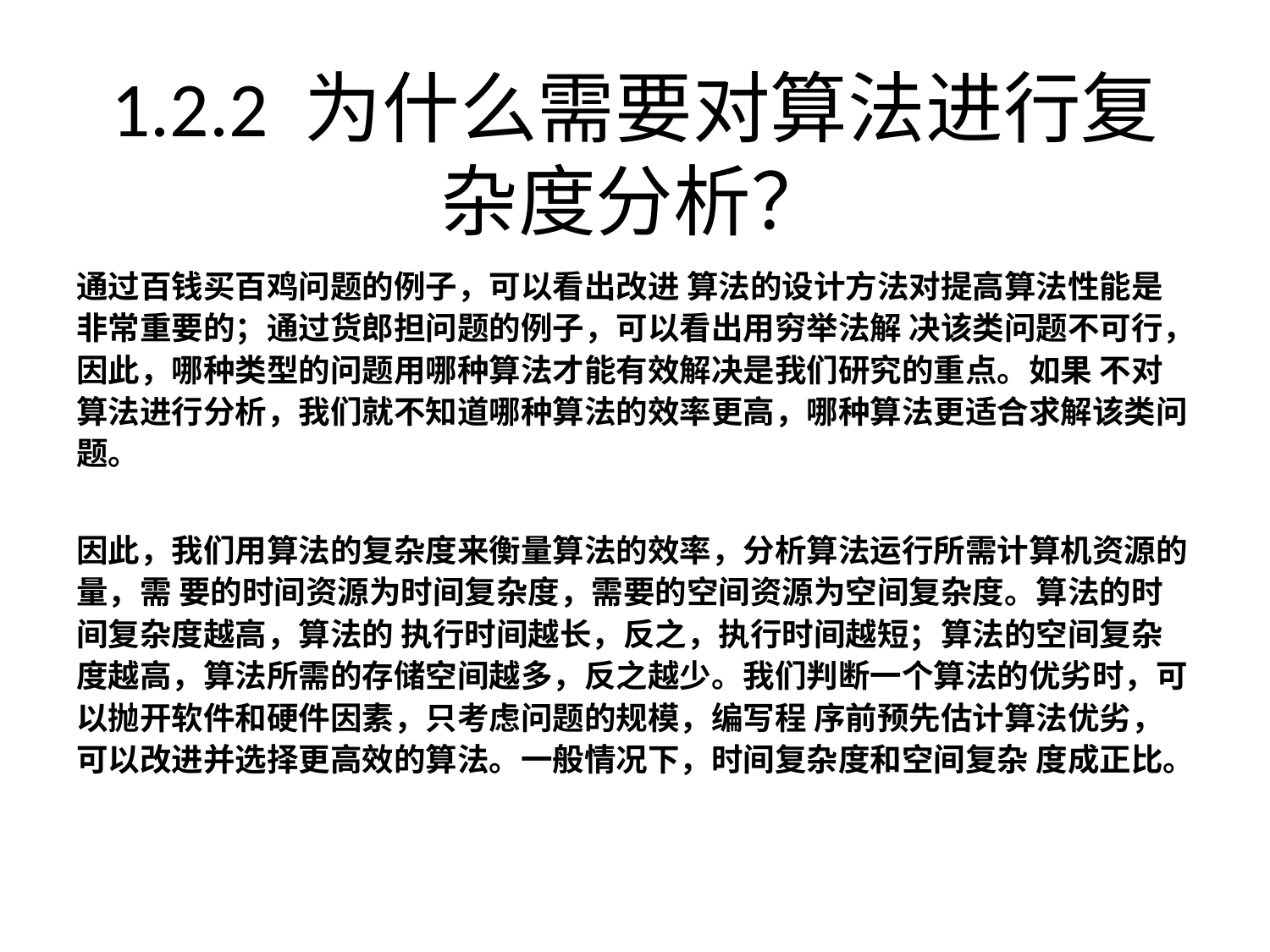

# 1.2.2 为什么需要对算法进行复杂度分析？
通过百钱买百鸡问题的例子，可以看出改进 算法的设计方法对提高算法性能是非常重要的；通过货郎担问题的例子，可以看出用穷举法解 决该类问题不可行，因此，哪种类型的问题用哪种算法才能有效解决是我们研究的重点。如果 不对算法进行分析，我们就不知道哪种算法的效率更高，哪种算法更适合求解该类问题。

因此，我们用算法的复杂度来衡量算法的效率，分析算法运行所需计算机资源的量，需 要的时间资源为时间复杂度，需要的空间资源为空间复杂度。算法的时间复杂度越高，算法的 执行时间越长，反之，执行时间越短；算法的空间复杂度越高，算法所需的存储空间越多，反之越少。我们判断一个算法的优劣时，可以抛开软件和硬件因素，只考虑问题的规模，编写程 序前预先估计算法优劣，可以改进并选择更高效的算法。一般情况下，时间复杂度和空间复杂 度成正比。